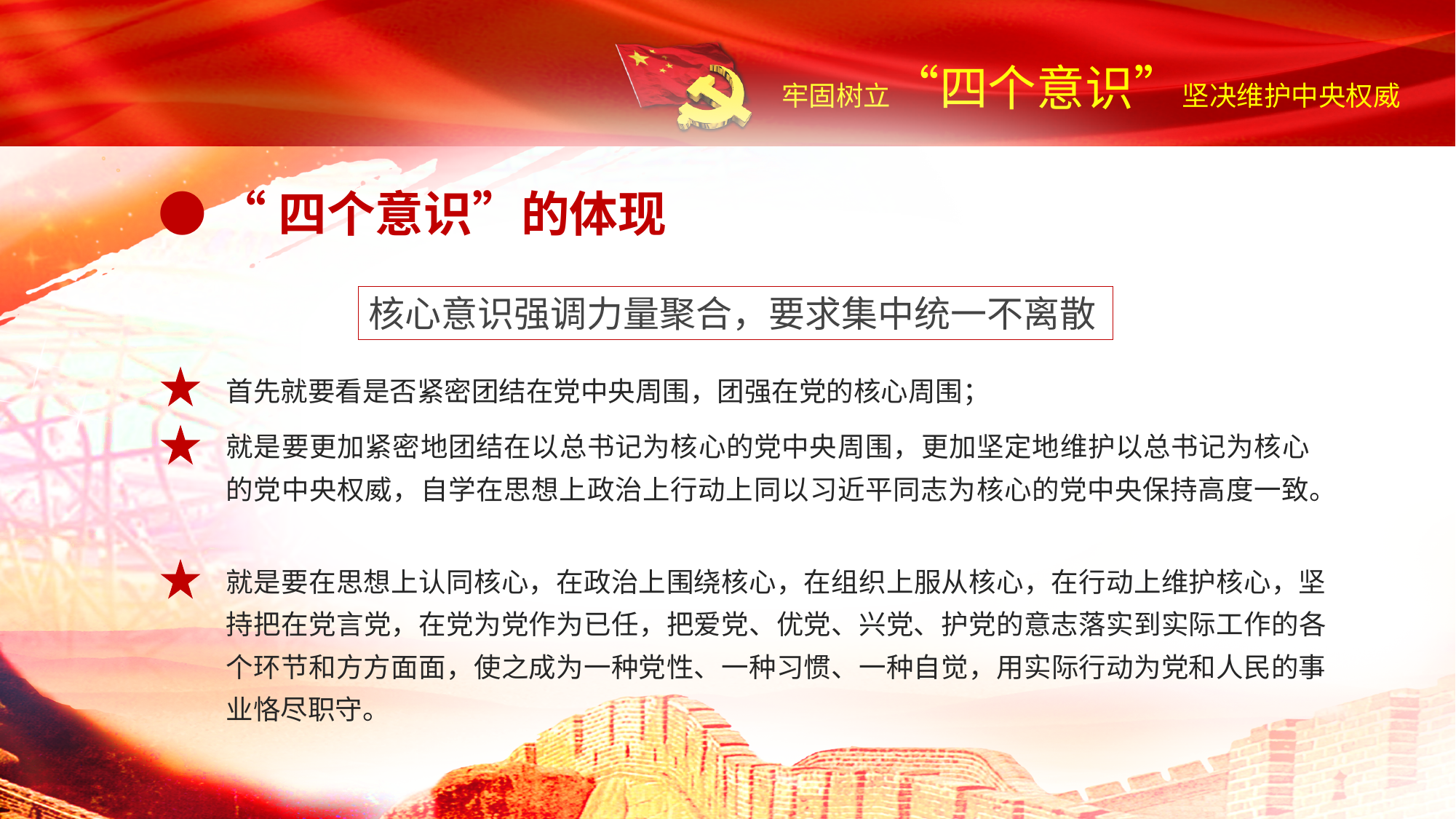

● “四个意识”的体现
核心意识强调力量聚合，要求集中统一不离散

首先就要看是否紧密团结在党中央周围，团强在党的核心周围；

就是要更加紧密地团结在以总书记为核心的党中央周围，更加坚定地维护以总书记为核心的党中央权威，自学在思想上政治上行动上同以习近平同志为核心的党中央保持高度一致。

就是要在思想上认同核心，在政治上围绕核心，在组织上服从核心，在行动上维护核心，坚持把在党言党，在党为党作为已任，把爱党、优党、兴党、护党的意志落实到实际工作的各个环节和方方面面，使之成为一种党性、一种习惯、一种自觉，用实际行动为党和人民的事业恪尽职守。